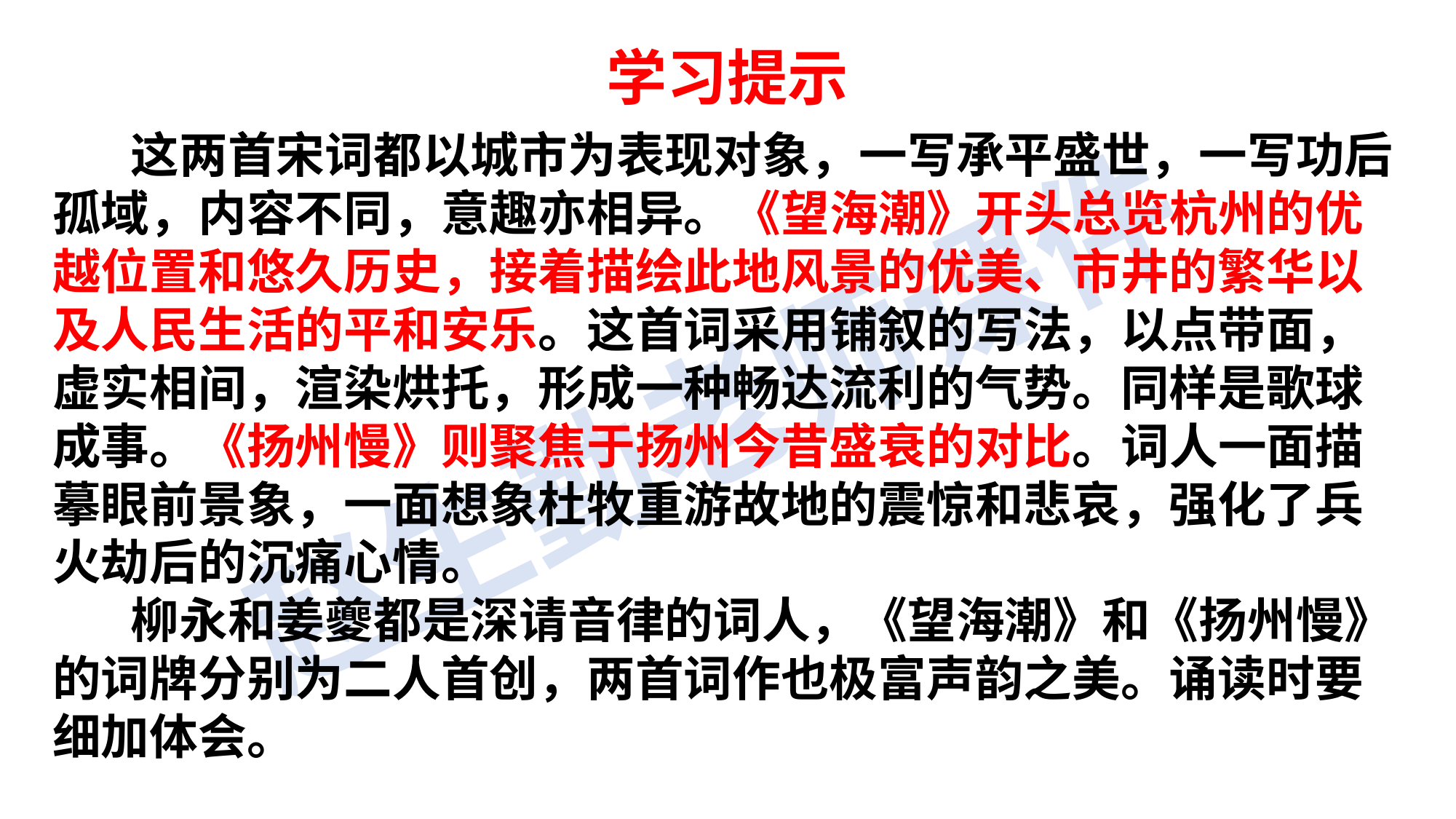

学习提示
      这两首宋词都以城市为表现对象，一写承平盛世，一写功后孤域，内容不同，意趣亦相异。《望海潮》开头总览杭州的优越位置和悠久历史，接着描绘此地风景的优美、市井的繁华以及人民生活的平和安乐。这首词采用铺叙的写法，以点带面，虚实相间，渲染烘托，形成一种畅达流利的气势。同样是歌球成事。《扬州慢》则聚焦于扬州今昔盛衰的对比。词人一面描摹眼前景象，一面想象杜牧重游故地的震惊和悲哀，强化了兵火劫后的沉痛心情。
      柳永和姜夔都是深请音律的词人，《望海潮》和《扬州慢》的词牌分别为二人首创，两首词作也极富声韵之美。诵读时要细加体会。